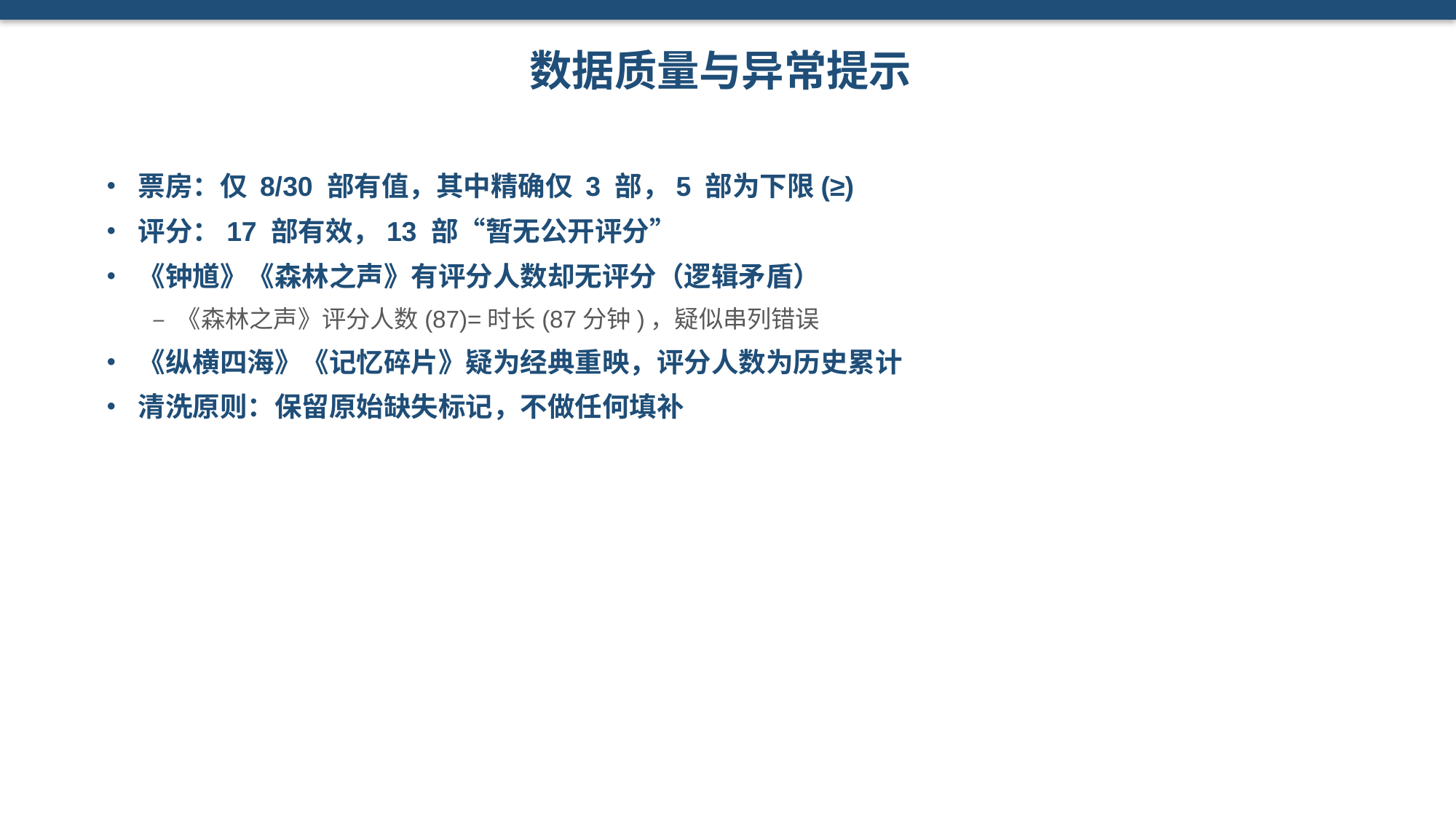

数据质量与异常提示
• 票房：仅 8/30 部有值，其中精确仅 3 部，5 部为下限(≥)
• 评分：17 部有效，13 部“暂无公开评分”
• 《钟馗》《森林之声》有评分人数却无评分（逻辑矛盾）
– 《森林之声》评分人数(87)=时长(87分钟)，疑似串列错误
• 《纵横四海》《记忆碎片》疑为经典重映，评分人数为历史累计
• 清洗原则：保留原始缺失标记，不做任何填补